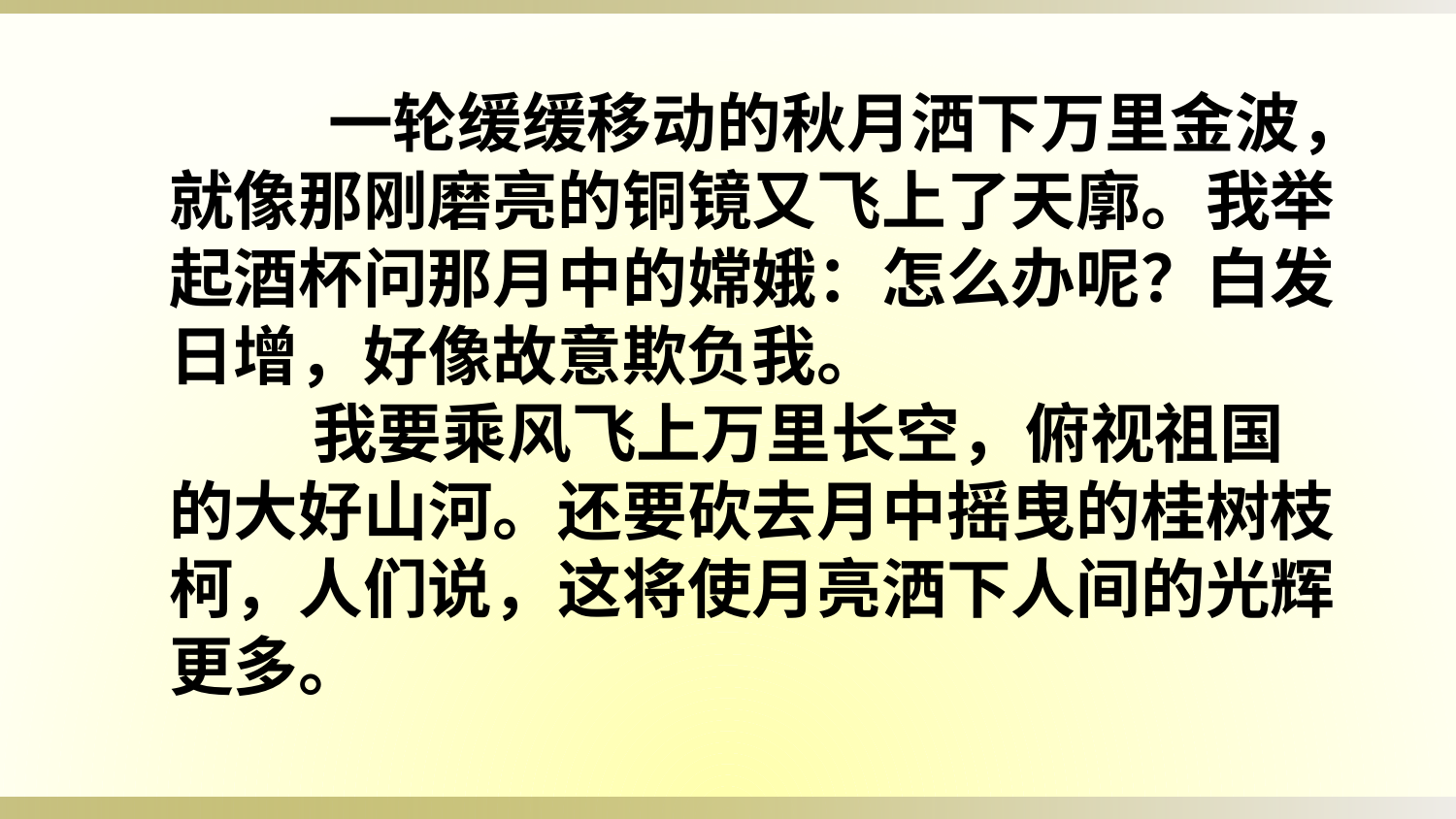

一轮缓缓移动的秋月洒下万里金波，就像那刚磨亮的铜镜又飞上了天廓。我举起酒杯问那月中的嫦娥：怎么办呢？白发日增，好像故意欺负我。
        我要乘风飞上万里长空，俯视祖国的大好山河。还要砍去月中摇曳的桂树枝柯，人们说，这将使月亮洒下人间的光辉更多。